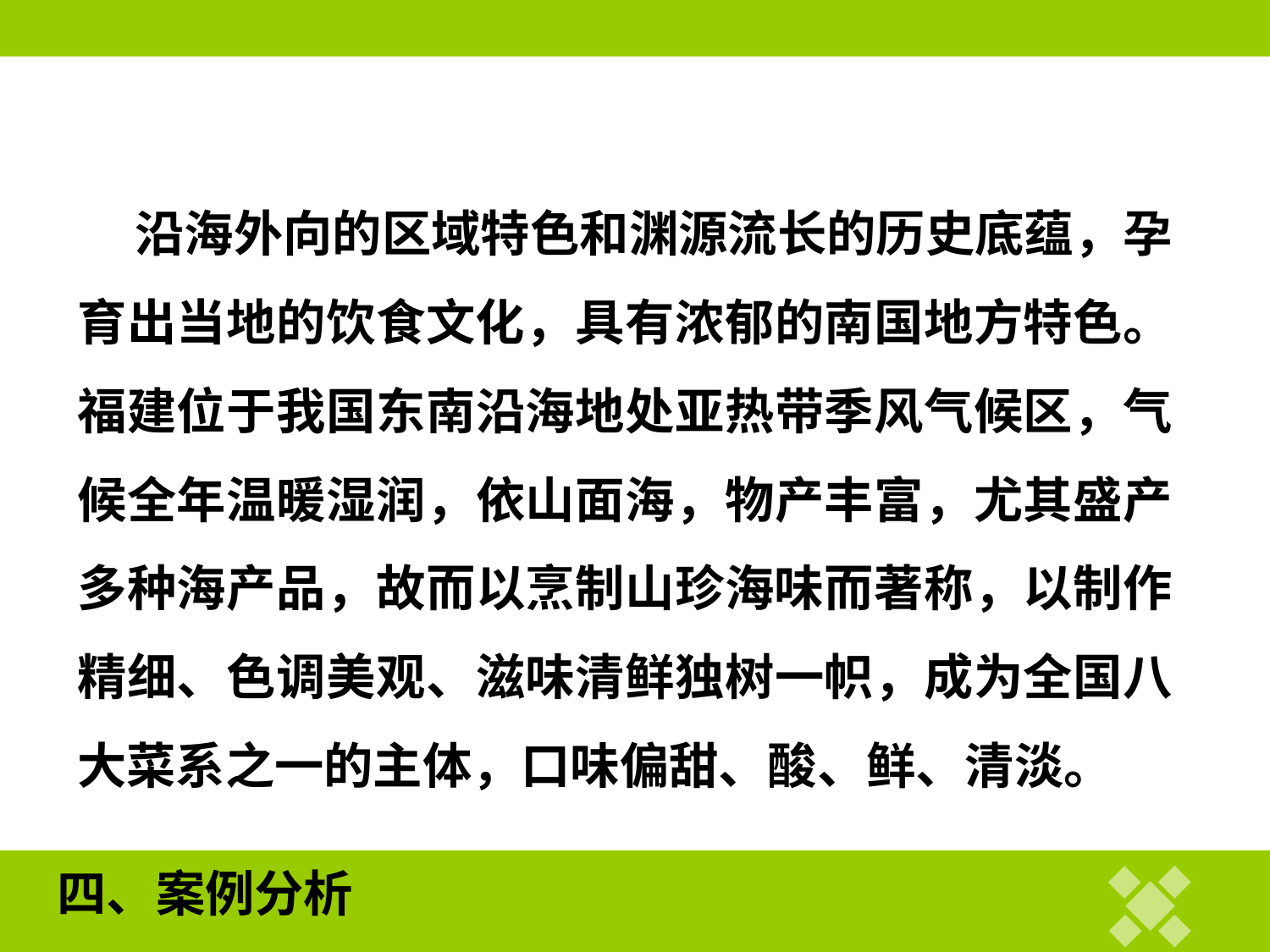

沿海外向的区域特色和渊源流长的历史底蕴，孕育出当地的饮食文化，具有浓郁的南国地方特色。福建位于我国东南沿海地处亚热带季风气候区，气候全年温暖湿润，依山面海，物产丰富，尤其盛产多种海产品，故而以烹制山珍海味而著称，以制作精细、色调美观、滋味清鲜独树一帜，成为全国八大菜系之一的主体，口味偏甜、酸、鲜、清淡。
四、案例分析